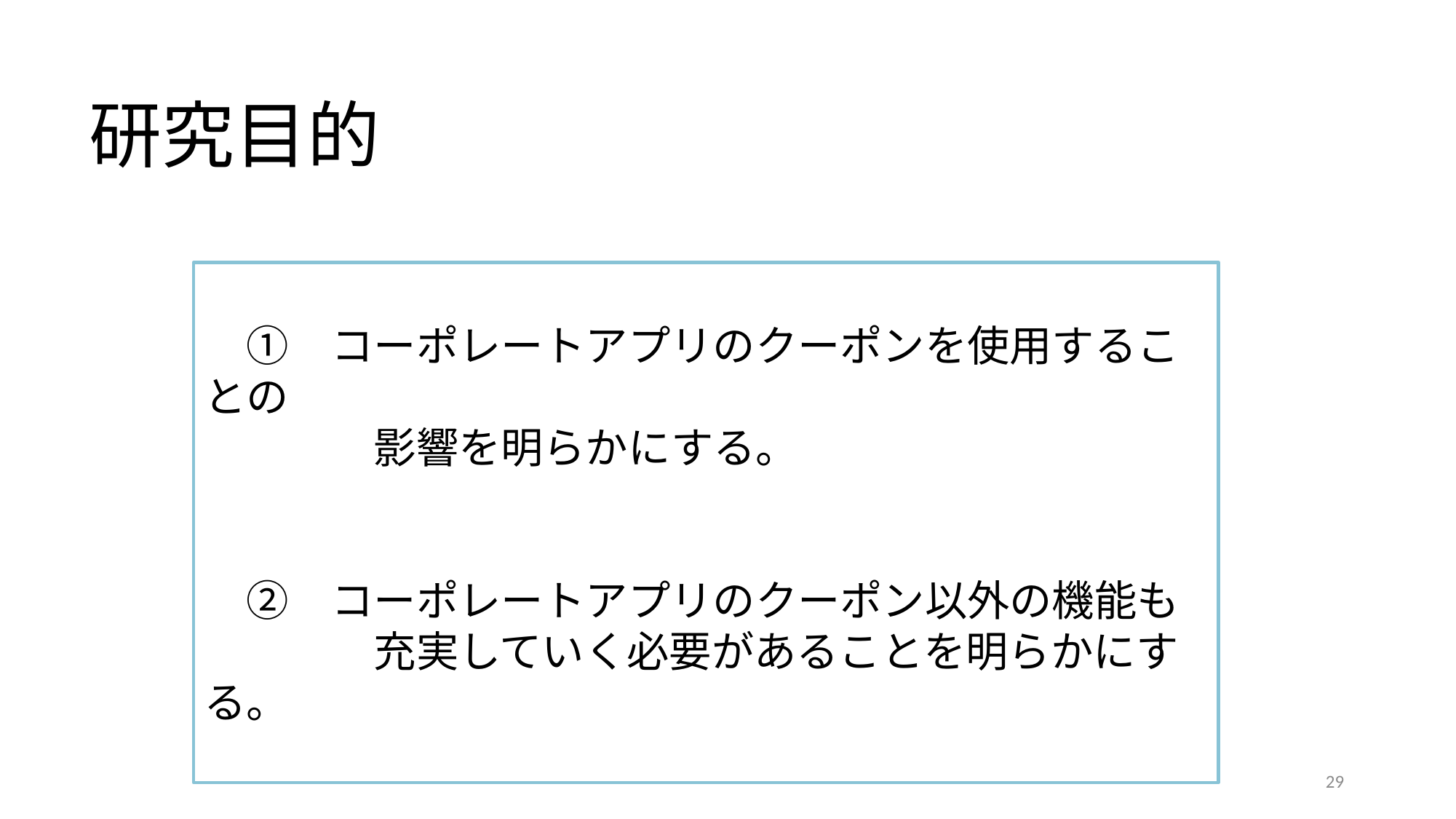

研究目的

　①　コーポレートアプリのクーポンを使用することの
　　　　影響を明らかにする。

　②　コーポレートアプリのクーポン以外の機能も
　　　　充実していく必要があることを明らかにする。

29